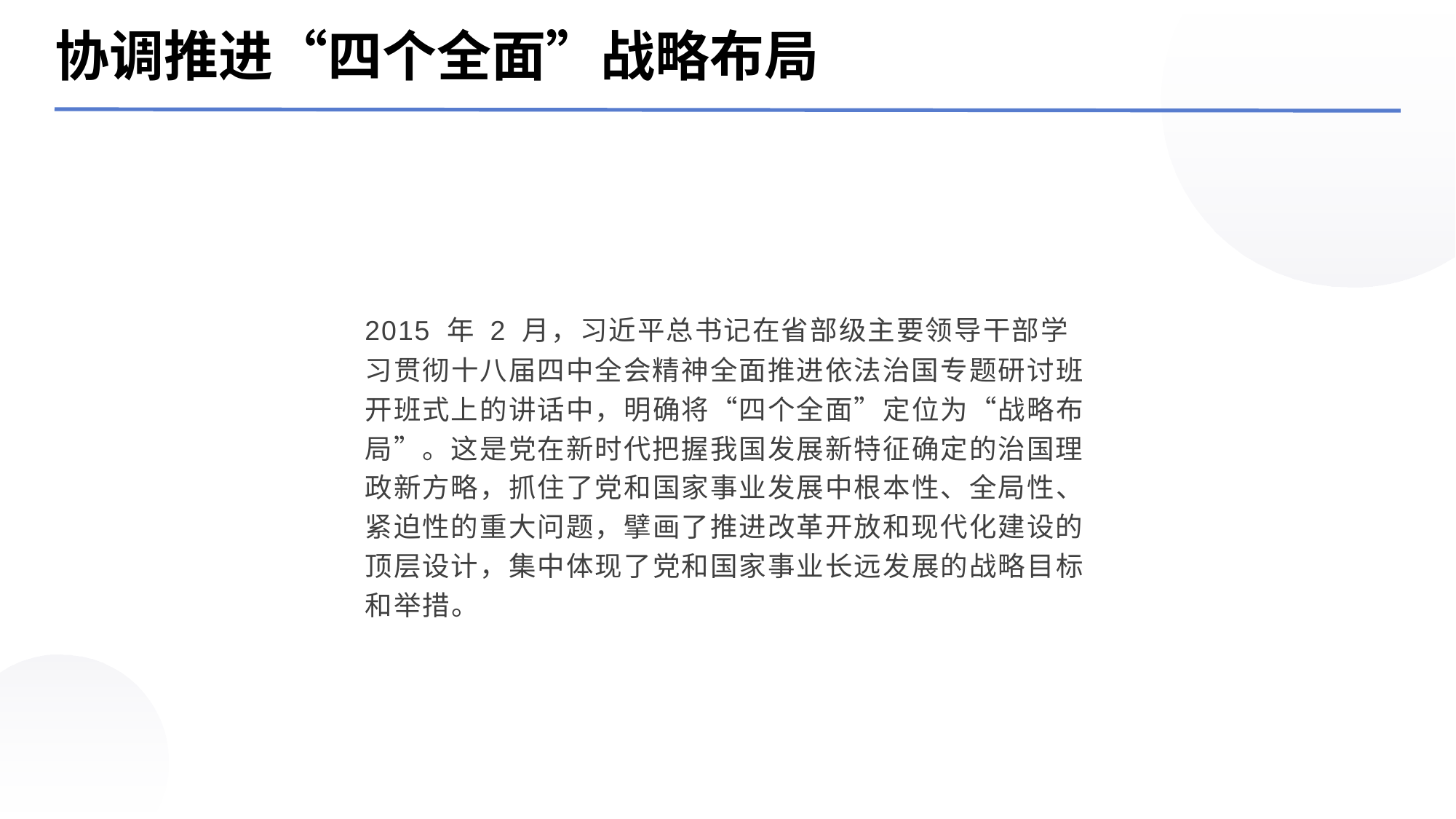

协调推进“四个全面”战略布局
2015 年 2 月，习近平总书记在省部级主要领导干部学习贯彻十八届四中全会精神全面推进依法治国专题研讨班开班式上的讲话中，明确将“四个全面”定位为“战略布局”。这是党在新时代把握我国发展新特征确定的治国理政新方略，抓住了党和国家事业发展中根本性、全局性、紧迫性的重大问题，擘画了推进改革开放和现代化建设的顶层设计，集中体现了党和国家事业长远发展的战略目标和举措。